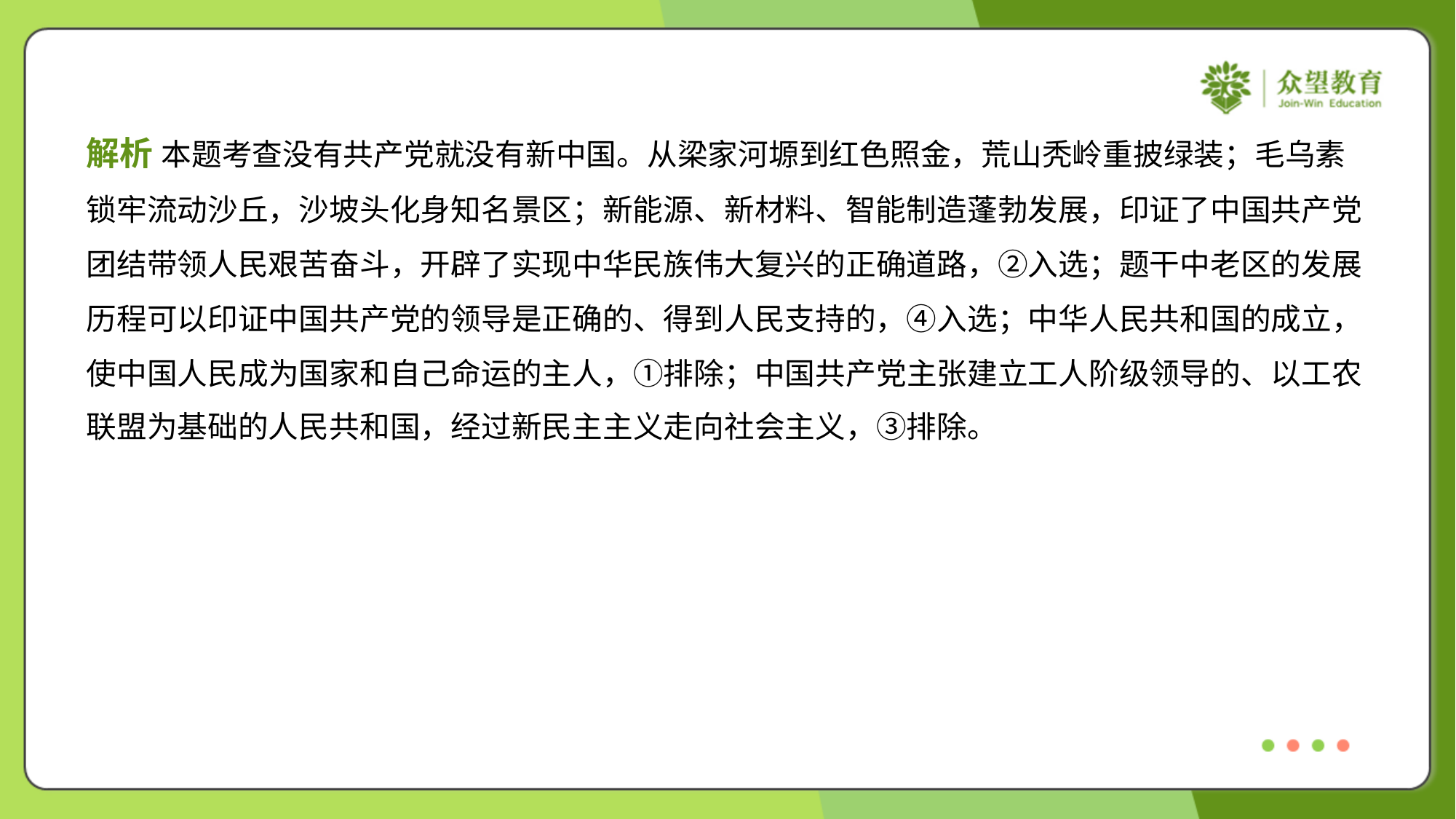

解析 本题考查没有共产党就没有新中国。从梁家河塬到红色照金，荒山秃岭重披绿装；毛乌素
锁牢流动沙丘，沙坡头化身知名景区；新能源、新材料、智能制造蓬勃发展，印证了中国共产党
团结带领人民艰苦奋斗，开辟了实现中华民族伟大复兴的正确道路，②入选；题干中老区的发展
历程可以印证中国共产党的领导是正确的、得到人民支持的，④入选；中华人民共和国的成立，
使中国人民成为国家和自己命运的主人，①排除；中国共产党主张建立工人阶级领导的、以工农
联盟为基础的人民共和国，经过新民主主义走向社会主义，③排除。